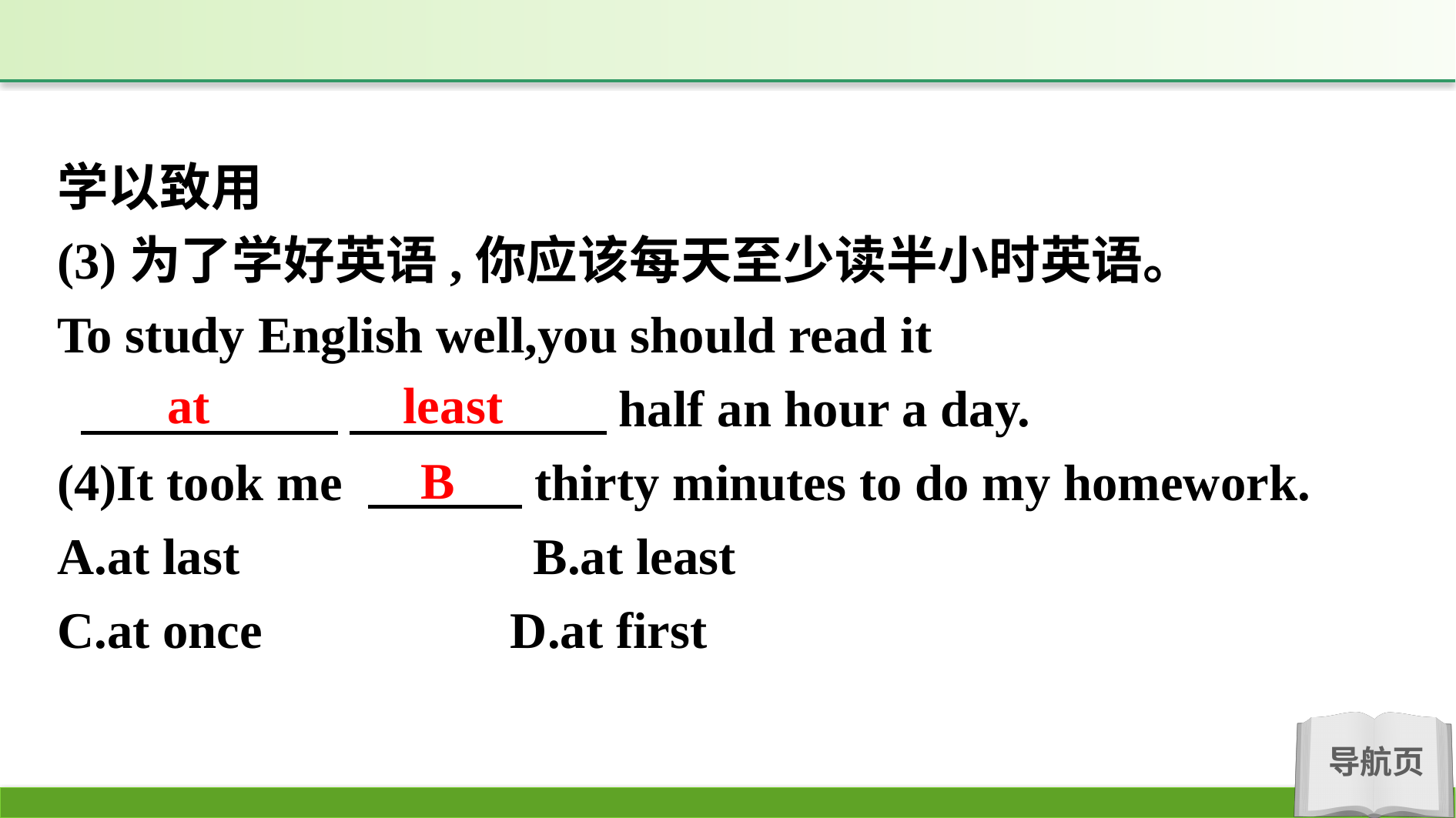

学以致用
(3)为了学好英语,你应该每天至少读半小时英语。
To study English well,you should read it
 　　　　　 　　　　　half an hour a day.
(4)It took me 　　　thirty minutes to do my homework.
A.at last　　　　　 B.at least
C.at once	              D.at first
at               least
B